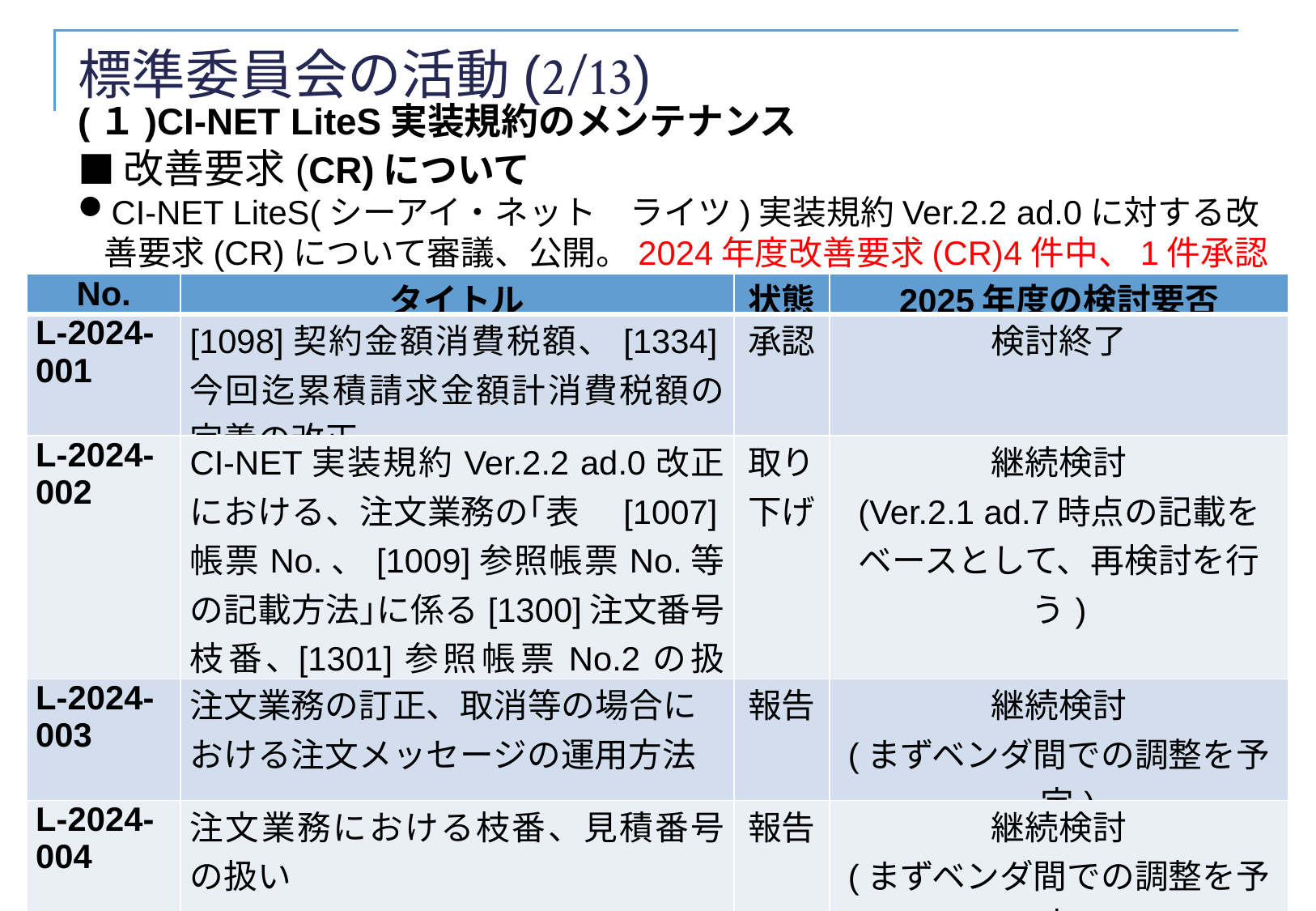

# 標準委員会の活動(2/13)
(１)CI-NET LiteS実装規約のメンテナンス
■改善要求(CR)について
CI-NET LiteS(シーアイ・ネット　ライツ)実装規約Ver.2.2 ad.0に対する改善要求(CR)について審議、公開。2024年度改善要求(CR)4件中、1件承認(2件は報告段階)。
| No. | タイトル | 状態 | 2025年度の検討要否 |
| --- | --- | --- | --- |
| L-2024-001 | [1098]契約金額消費税額、[1334]今回迄累積請求金額計消費税額の定義の改正 | 承認 | 検討終了 |
| L-2024-002 | CI-NET実装規約Ver.2.2 ad.0改正における、注文業務の｢表　[1007]帳票No.、[1009]参照帳票No.等の記載方法｣に係る[1300]注文番号枝番､[1301]参照帳票No.2の扱い」をVer.2.1 ad.7の記載に戻す | 取り 下げ | 継続検討 (Ver.2.1 ad.7時点の記載をベースとして、再検討を行う) |
| L-2024-003 | 注文業務の訂正、取消等の場合における注文メッセージの運用方法 | 報告 | 継続検討 (まずベンダ間での調整を予定) |
| L-2024-004 | 注文業務における枝番、見積番号の扱い | 報告 | 継続検討 (まずベンダ間での調整を予定) |
| No. | タイトル | 概要 | 状態 |
| --- | --- | --- | --- |
| L-2024-001 | [1098]契約金額消費税額、[1334]今回迄累積請求金額計消費税額の定義の改正 | [1098]契約金額消費税額、[1334]今回迄累積請求金額計消費税額の「消費税の合計」の表現が曖昧で、どの項目の合計か不明確であると指摘された。 消費税額の計算方法が累積方式のように誤解される可能性があり、表現の見直しが決定された。 | 承認 |
| L-2024-002 | CI-NET実装規約Ver.2.2 ad.0改正における、注文業務の｢表　[1007]帳票No.、[1009]参照帳票No.等の記載方法｣に係る[1300]注文番号枝番､[1301]参照帳票No.2の扱いをVer.2.1 ad.7に戻す | Ver.2.2 ad.0の記載が運用実態と乖離し、システム改修に大きな影響を与えると指摘された。 2023年度標準委員会第4回で、該当箇所の記載をVer.2.1 ad.7に戻し、修正方針を再検討することが決定された。 「Ver.2.1 ad.7時点の記載をベースとして、再検討を行う」ということが趣旨であり、その旨が議事録等に記載されていればエビデンスとして十分と考えるため、本改善要求(CR)は取り下げた上で検討する方針となった。 | 取り下げ |
| L-2024-003 | 注文業務の訂正、取消等の場合における注文メッセージの運用方法 | 一部の企業では、注文番号を変更せずに訂正を行いたいという要望がある。 合意解除の申込・承諾の手続きを簡略化したいというニーズがある。 | 報告 |
| L-2024-004 | 注文業務における枝番、見積番号の扱い | [1007]帳票No.や[1009]参照帳票No.の記載方法に関する課題が指摘されている。 確定注文を見積依頼と紐づけるデータ項目の扱いに課題がある。 | 報告 |
18